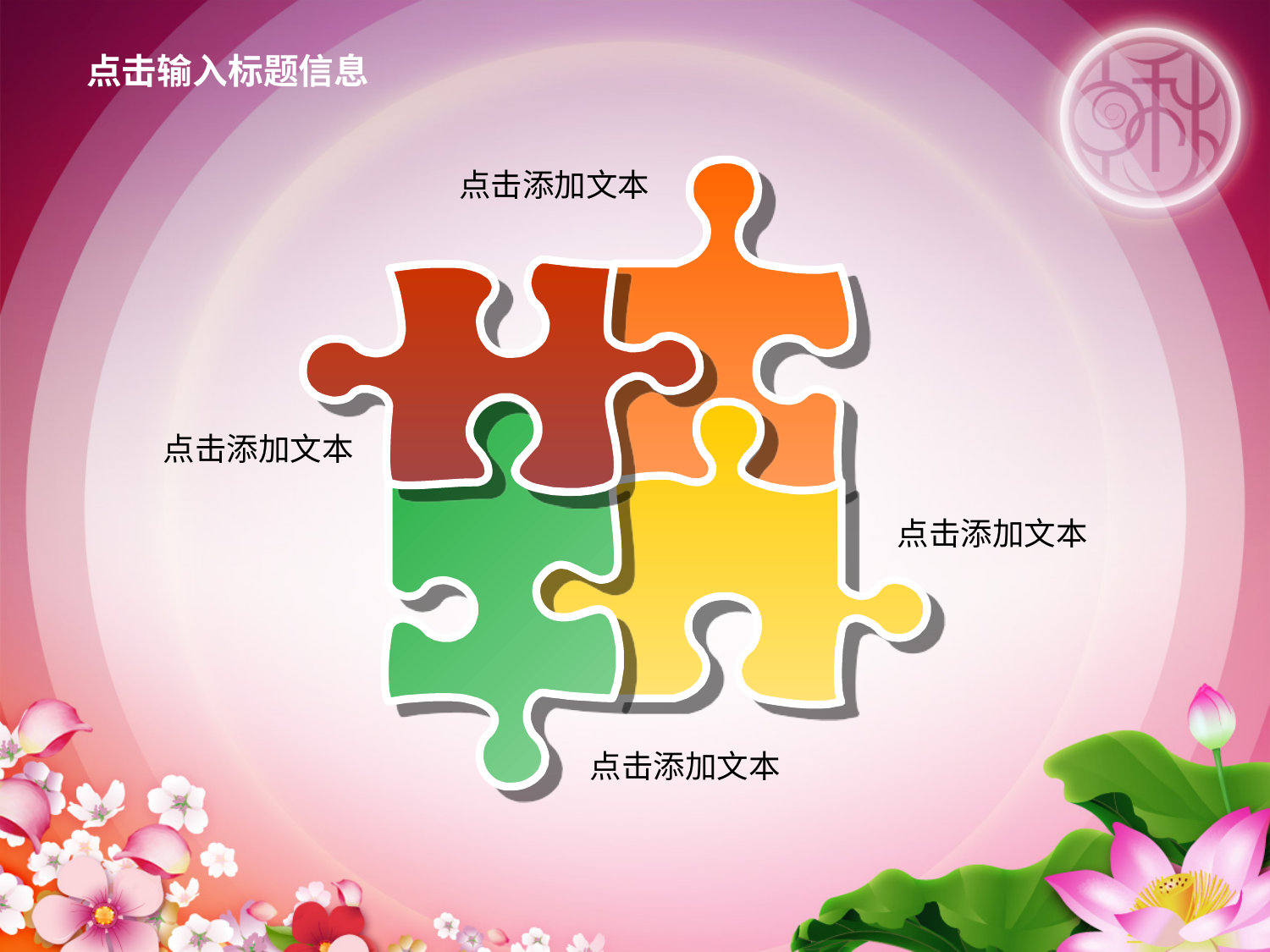

点击输入标题信息

点击添加文本
点击添加文本
点击添加文本
点击添加文本